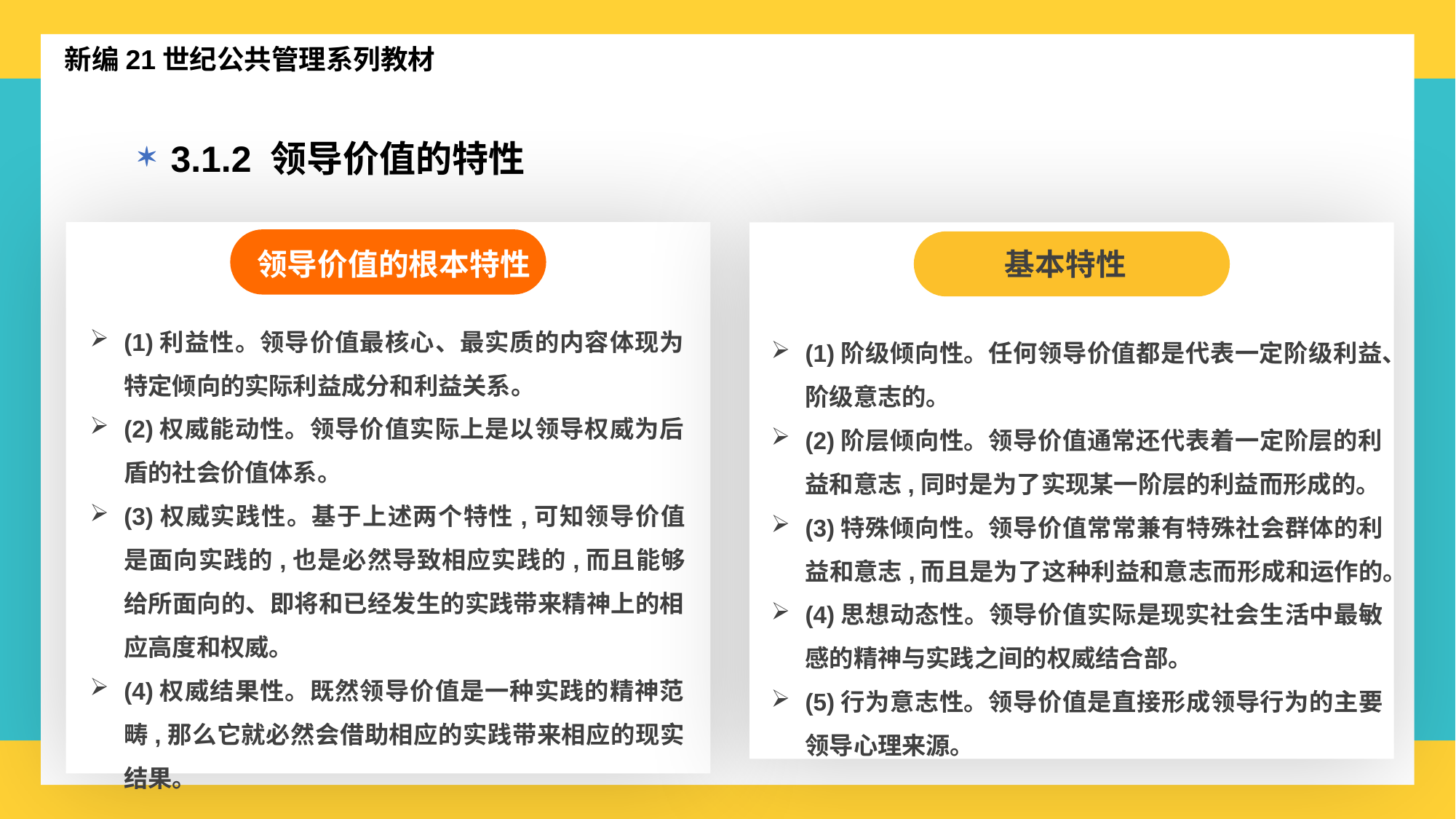

新编21世纪公共管理系列教材
3.1.2 领导价值的特性

领导价值的根本特性
(1)利益性。领导价值最核心、最实质的内容体现为特定倾向的实际利益成分和利益关系。
(2)权威能动性。领导价值实际上是以领导权威为后盾的社会价值体系。
(3)权威实践性。基于上述两个特性,可知领导价值是面向实践的,也是必然导致相应实践的,而且能够给所面向的、即将和已经发生的实践带来精神上的相应高度和权威。
(4)权威结果性。既然领导价值是一种实践的精神范畴,那么它就必然会借助相应的实践带来相应的现实结果。

基本特性
(1)阶级倾向性。任何领导价值都是代表一定阶级利益、阶级意志的。
(2)阶层倾向性。领导价值通常还代表着一定阶层的利益和意志,同时是为了实现某一阶层的利益而形成的。
(3)特殊倾向性。领导价值常常兼有特殊社会群体的利益和意志,而且是为了这种利益和意志而形成和运作的。
(4)思想动态性。领导价值实际是现实社会生活中最敏感的精神与实践之间的权威结合部。
(5)行为意志性。领导价值是直接形成领导行为的主要领导心理来源。